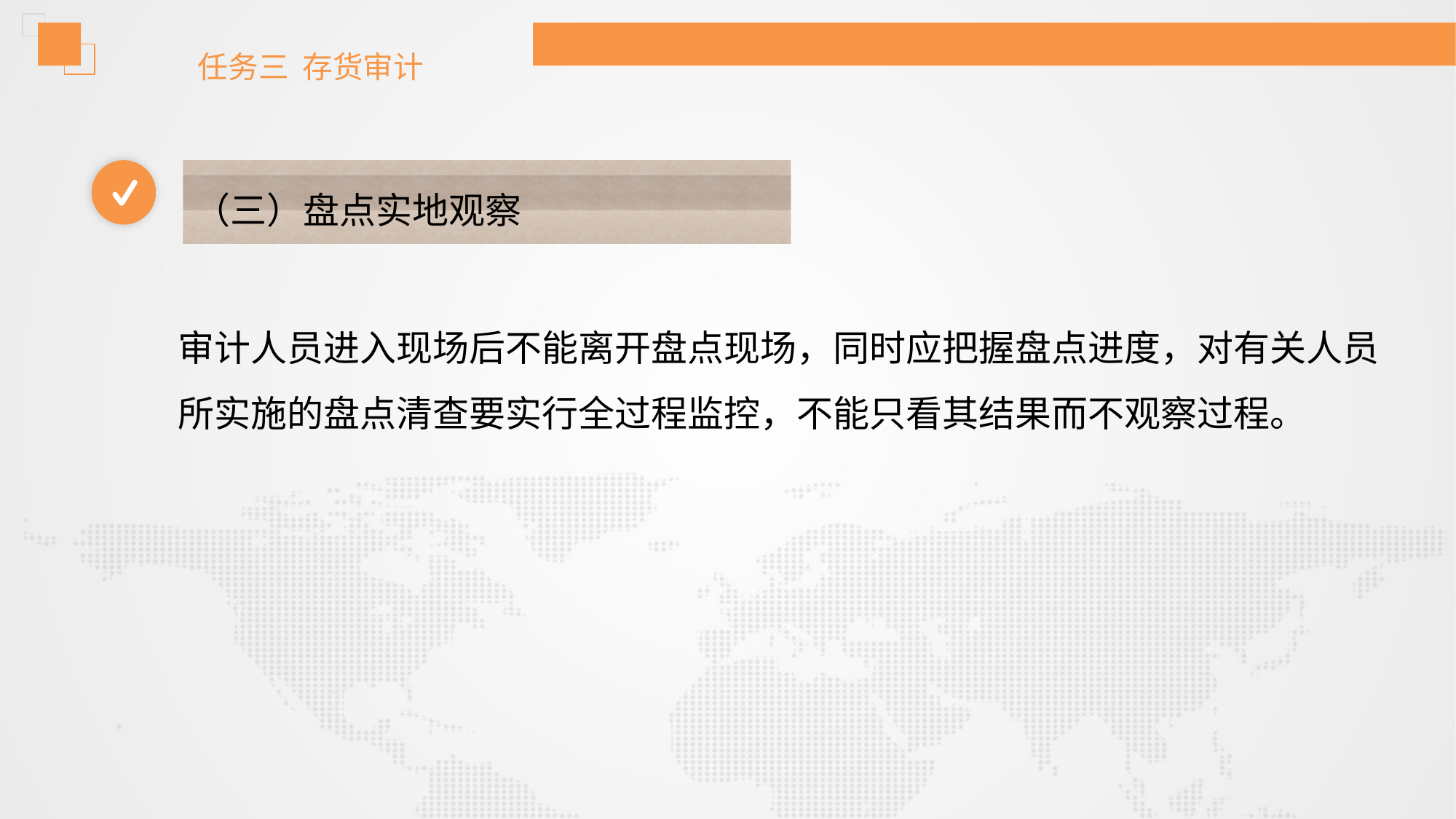

任务三  存货审计

（三）盘点实地观察

审计人员进入现场后不能离开盘点现场，同时应把握盘点进度，对有关人员所实施的盘点清查要实行全过程监控，不能只看其结果而不观察过程。